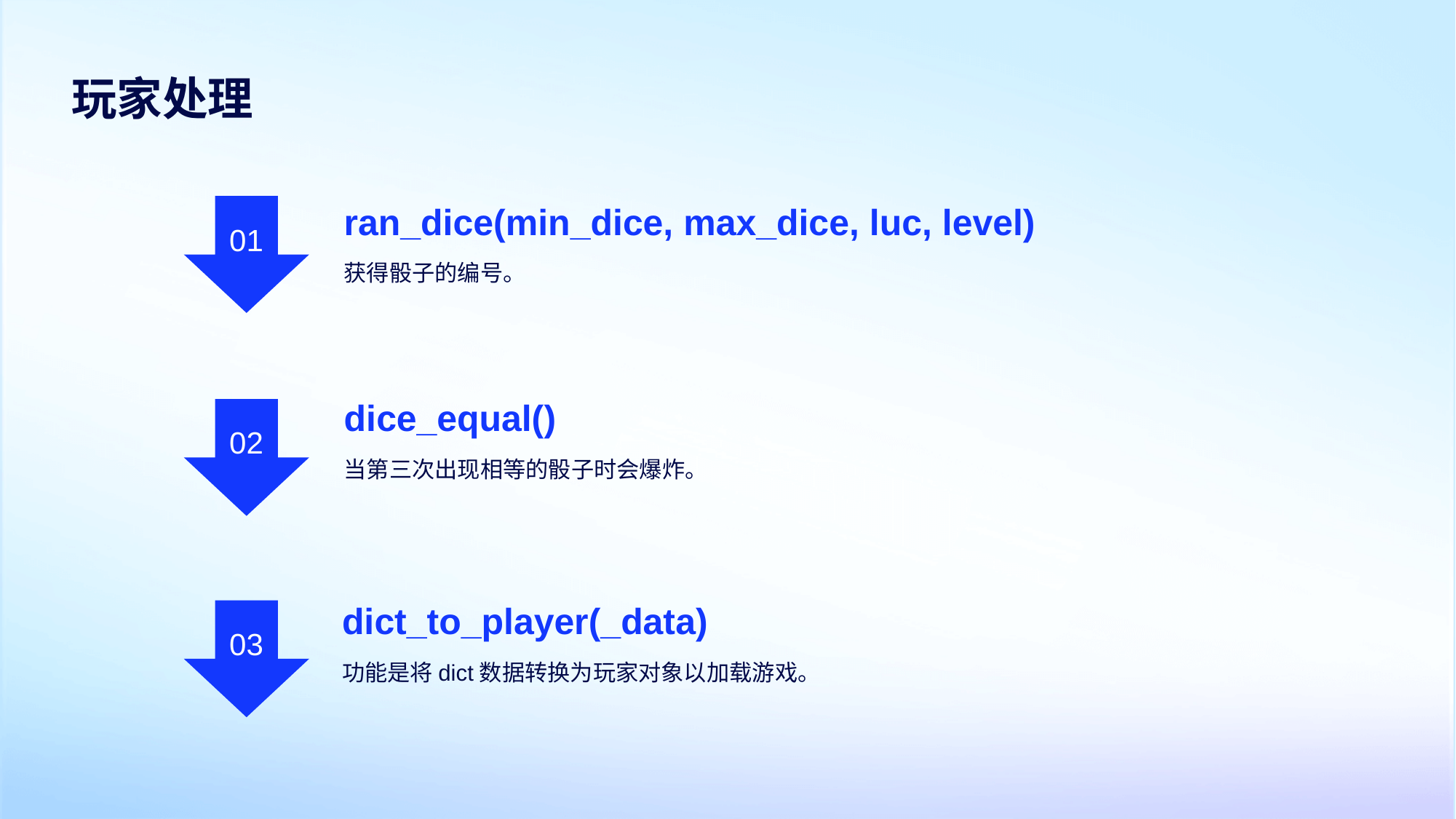

玩家处理
ran_dice(min_dice, max_dice, luc, level)

01

获得骰子的编号。
dice_equal()

02

当第三次出现相等的骰子时会爆炸。
dict_to_player(_data)

03

功能是将dict数据转换为玩家对象以加载游戏。